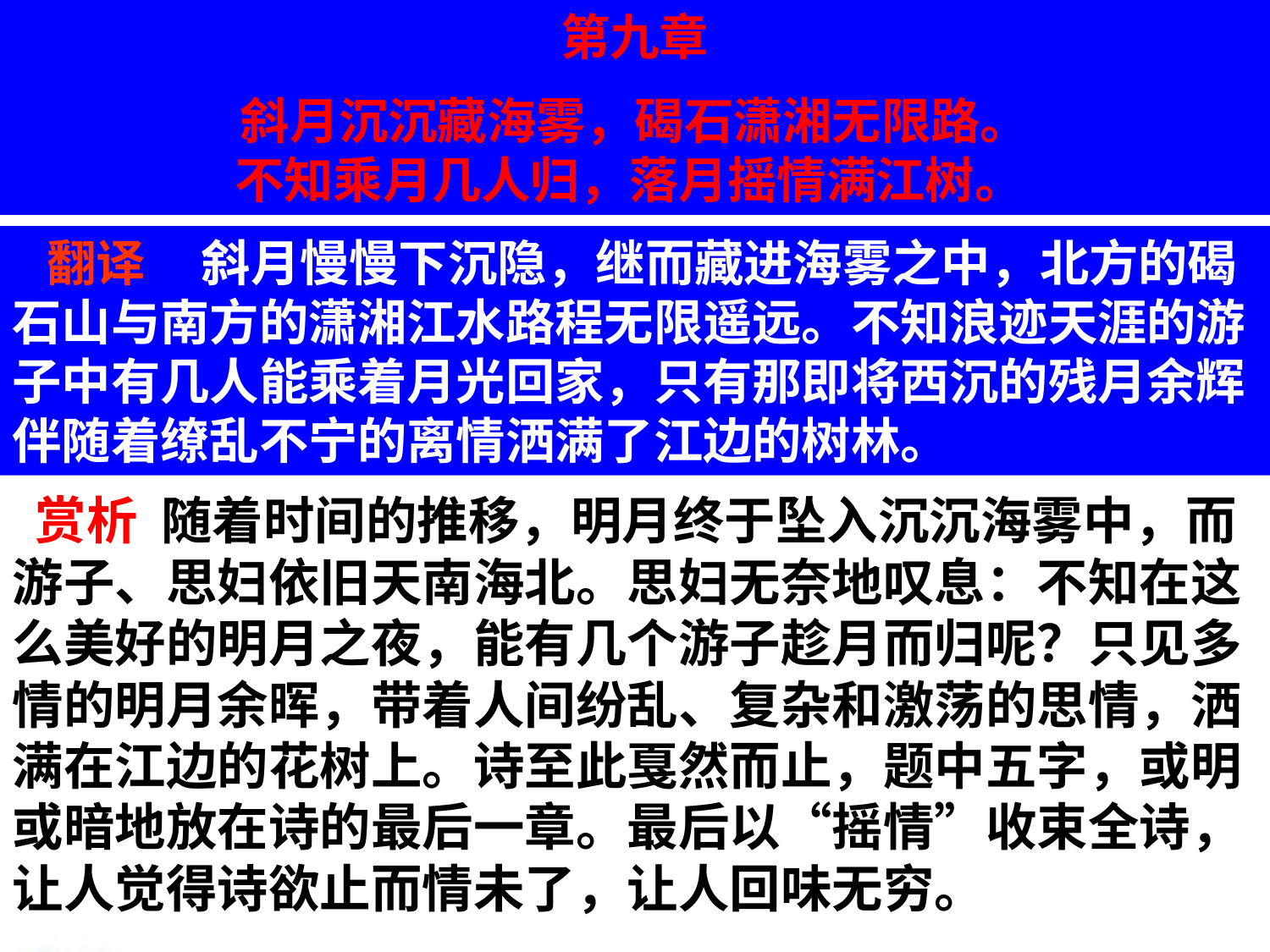

第九章
斜月沉沉藏海雾，碣石潇湘无限路。
不知乘月几人归，落月摇情满江树。
  翻译     斜月慢慢下沉隐，继而藏进海雾之中，北方的碣石山与南方的潇湘江水路程无限遥远。不知浪迹天涯的游子中有几人能乘着月光回家，只有那即将西沉的残月余辉伴随着缭乱不宁的离情洒满了江边的树林。
 赏析  随着时间的推移，明月终于坠入沉沉海雾中，而游子、思妇依旧天南海北。思妇无奈地叹息：不知在这么美好的明月之夜，能有几个游子趁月而归呢？只见多情的明月余晖，带着人间纷乱、复杂和激荡的思情，洒满在江边的花树上。诗至此戛然而止，题中五字，或明或暗地放在诗的最后一章。最后以“摇情”收束全诗，让人觉得诗欲止而情未了，让人回味无穷。